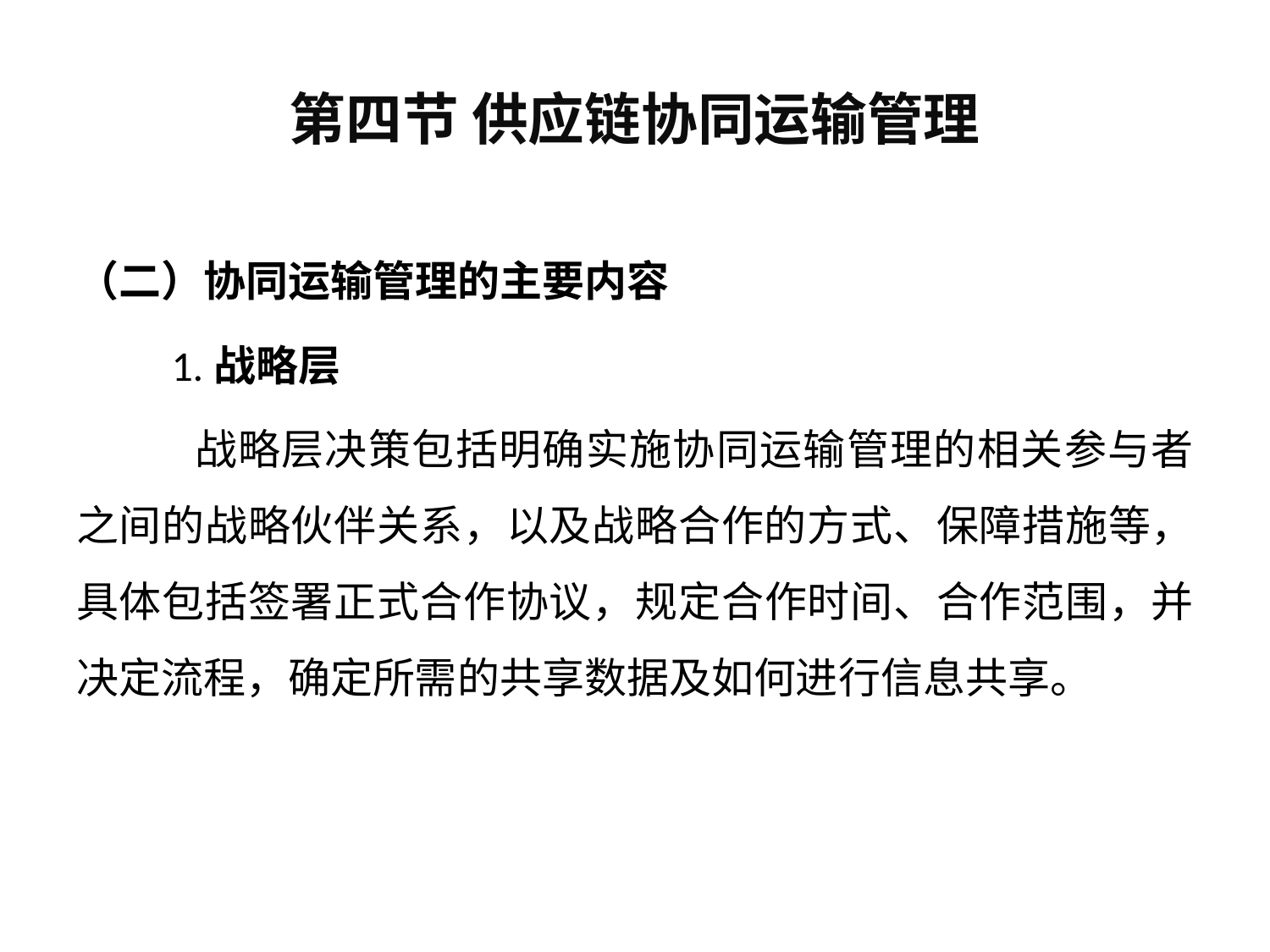

# 第四节 供应链协同运输管理
（二）协同运输管理的主要内容
          1.战略层
          战略层决策包括明确实施协同运输管理的相关参与者之间的战略伙伴关系，以及战略合作的方式、保障措施等，具体包括签署正式合作协议，规定合作时间、合作范围，并决定流程，确定所需的共享数据及如何进行信息共享。